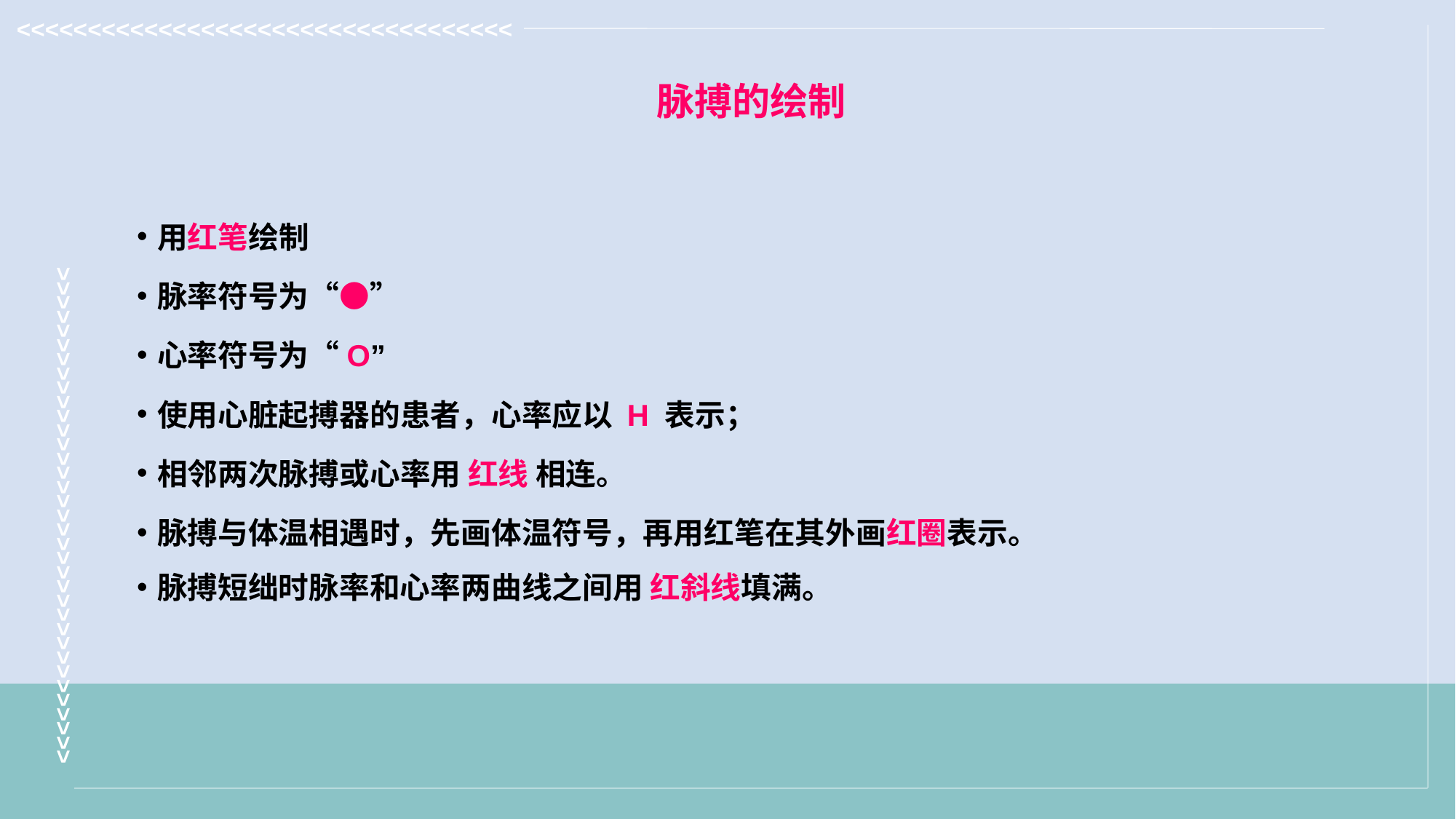

脉搏的绘制
用红笔绘制
脉率符号为“●”
心率符号为“O”
使用心脏起搏器的患者，心率应以 H 表示；
相邻两次脉搏或心率用 红线 相连。
脉搏与体温相遇时，先画体温符号，再用红笔在其外画红圈表示。
脉搏短绌时脉率和心率两曲线之间用 红斜线填满。